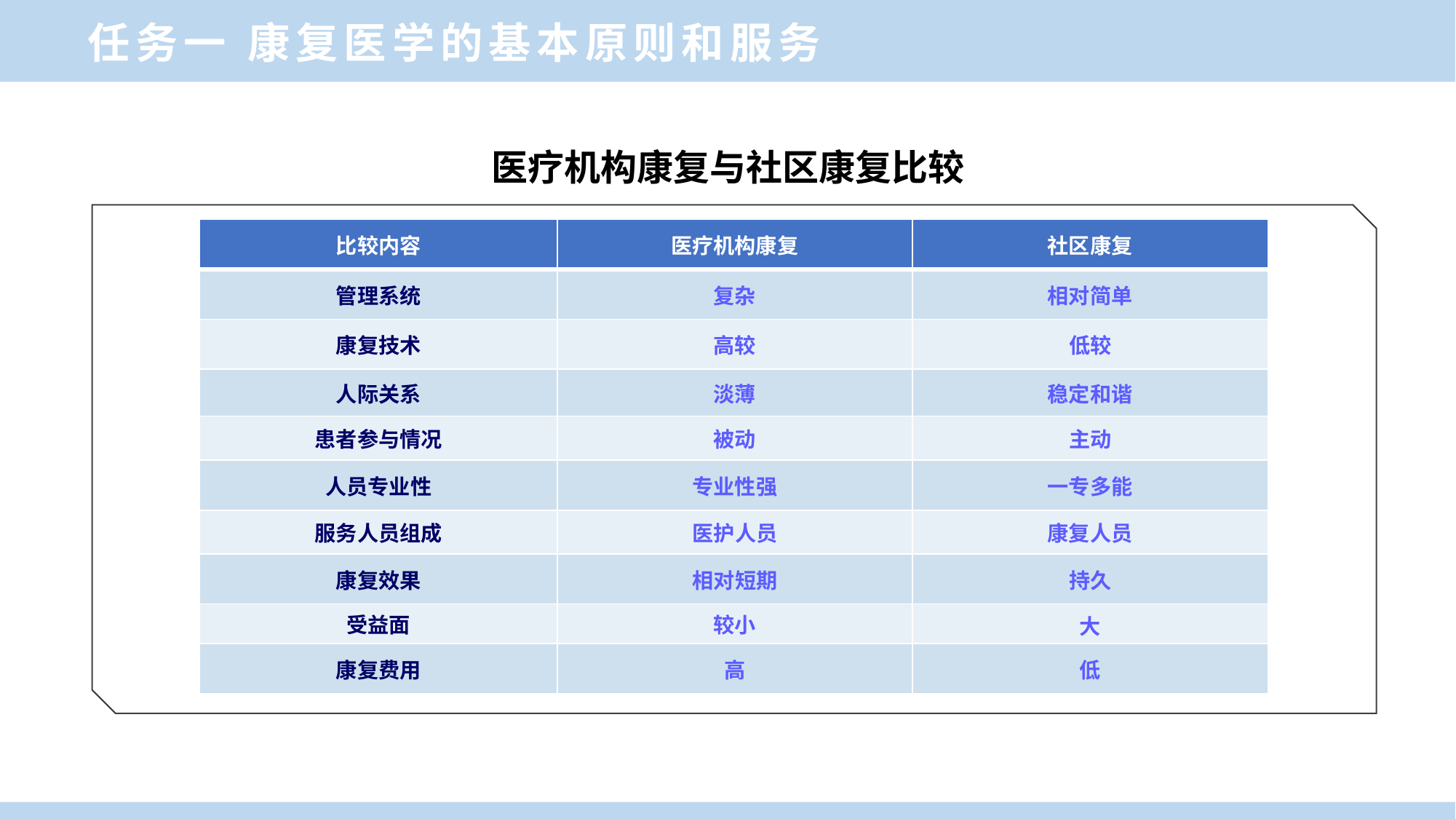

任务一 康复医学的基本原则和服务
医疗机构康复与社区康复比较

| 比较内容 | 医疗机构康复 | 社区康复 |
| --- | --- | --- |
| 管理系统 | 复杂 | 相对简单 |
| 康复技术 | 高较 | 低较 |
| 人际关系 | 淡薄 | 稳定和谐 |
| 患者参与情况 | 被动 | 主动 |
| 人员专业性 | 专业性强 | 一专多能 |
| 服务人员组成 | 医护人员 | 康复人员 |
| 康复效果 | 相对短期 | 持久 |
| 受益面 | 较小 | 大 |
| 康复费用 | 高 | 低 |